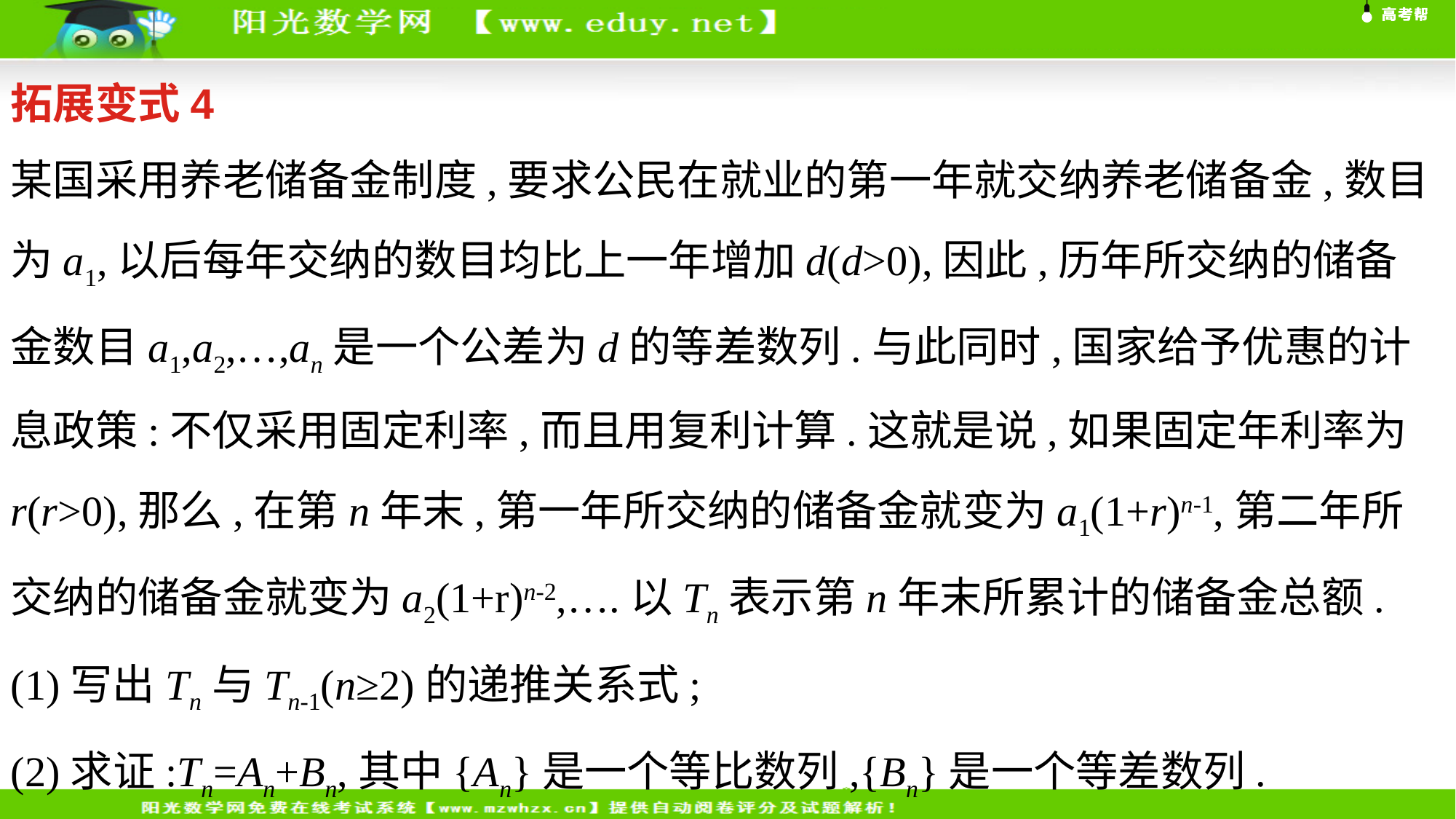

拓展变式4
某国采用养老储备金制度,要求公民在就业的第一年就交纳养老储备金,数目为a1,以后每年交纳的数目均比上一年增加d(d>0),因此,历年所交纳的储备金数目a1,a2,…,an是一个公差为d的等差数列.与此同时,国家给予优惠的计息政策:不仅采用固定利率,而且用复利计算.这就是说,如果固定年利率为r(r>0),那么,在第n年末,第一年所交纳的储备金就变为a1(1+r)n-1,第二年所交纳的储备金就变为a2(1+r)n-2,….以Tn表示第n年末所累计的储备金总额.
(1)写出Tn与Tn-1(n≥2)的递推关系式;
(2)求证:Tn=An+Bn,其中{An}是一个等比数列,{Bn}是一个等差数列.